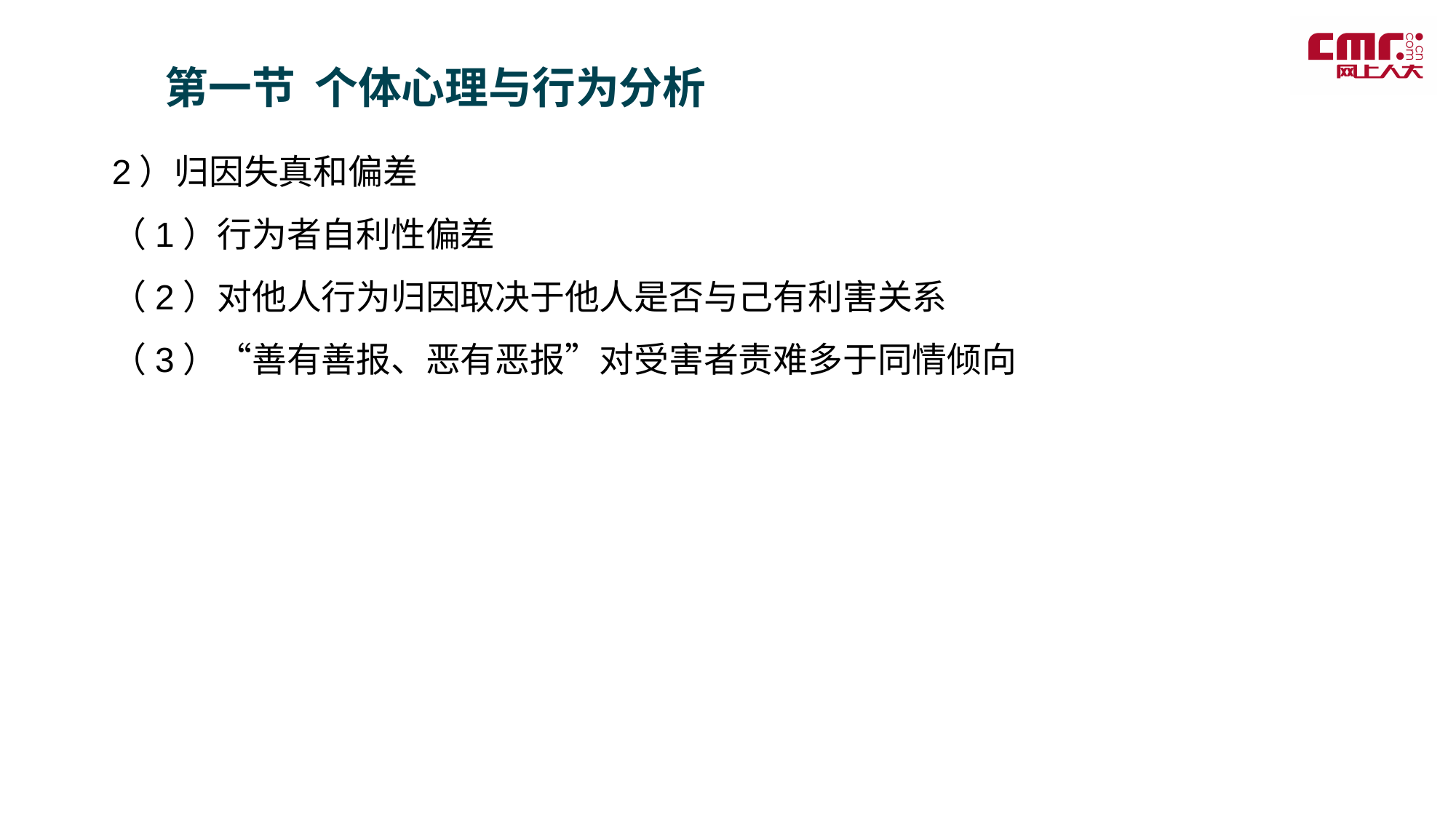

第一节  个体心理与行为分析
2）归因失真和偏差
（1）行为者自利性偏差
（2）对他人行为归因取决于他人是否与己有利害关系
（3）“善有善报、恶有恶报”对受害者责难多于同情倾向